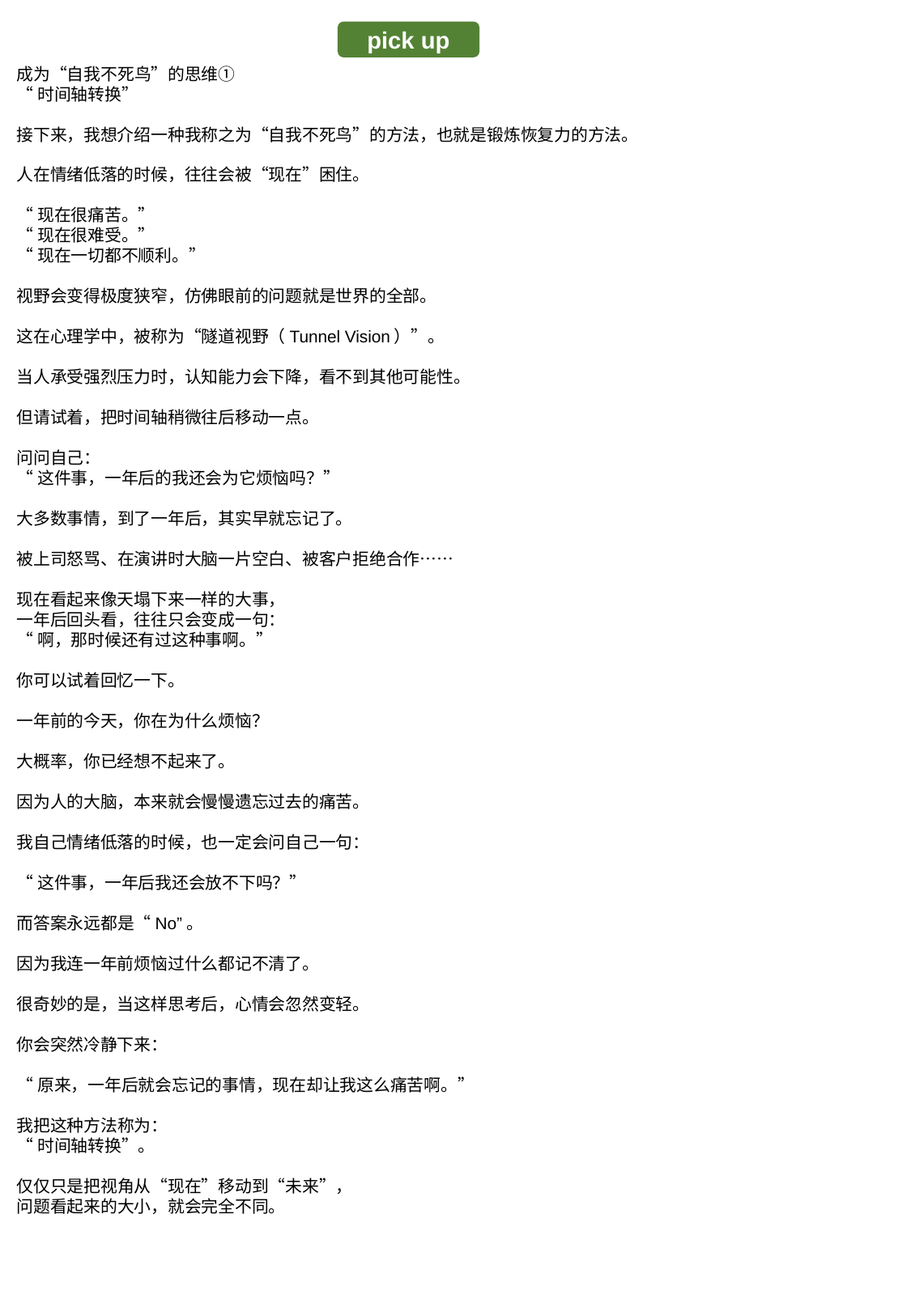

pick up
成为“自我不死鸟”的思维①
“时间轴转换”

接下来，我想介绍一种我称之为“自我不死鸟”的方法，也就是锻炼恢复力的方法。

人在情绪低落的时候，往往会被“现在”困住。

“现在很痛苦。”
“现在很难受。”
“现在一切都不顺利。”

视野会变得极度狭窄，仿佛眼前的问题就是世界的全部。

这在心理学中，被称为“隧道视野（Tunnel Vision）”。

当人承受强烈压力时，认知能力会下降，看不到其他可能性。

但请试着，把时间轴稍微往后移动一点。

问问自己：
“这件事，一年后的我还会为它烦恼吗？”

大多数事情，到了一年后，其实早就忘记了。

被上司怒骂、在演讲时大脑一片空白、被客户拒绝合作……

现在看起来像天塌下来一样的大事，
一年后回头看，往往只会变成一句：
“啊，那时候还有过这种事啊。”

你可以试着回忆一下。

一年前的今天，你在为什么烦恼？

大概率，你已经想不起来了。

因为人的大脑，本来就会慢慢遗忘过去的痛苦。

我自己情绪低落的时候，也一定会问自己一句：

“这件事，一年后我还会放不下吗？”

而答案永远都是“No”。

因为我连一年前烦恼过什么都记不清了。

很奇妙的是，当这样思考后，心情会忽然变轻。

你会突然冷静下来：

“原来，一年后就会忘记的事情，现在却让我这么痛苦啊。”

我把这种方法称为：
“时间轴转换”。

仅仅只是把视角从“现在”移动到“未来”，
问题看起来的大小，就会完全不同。